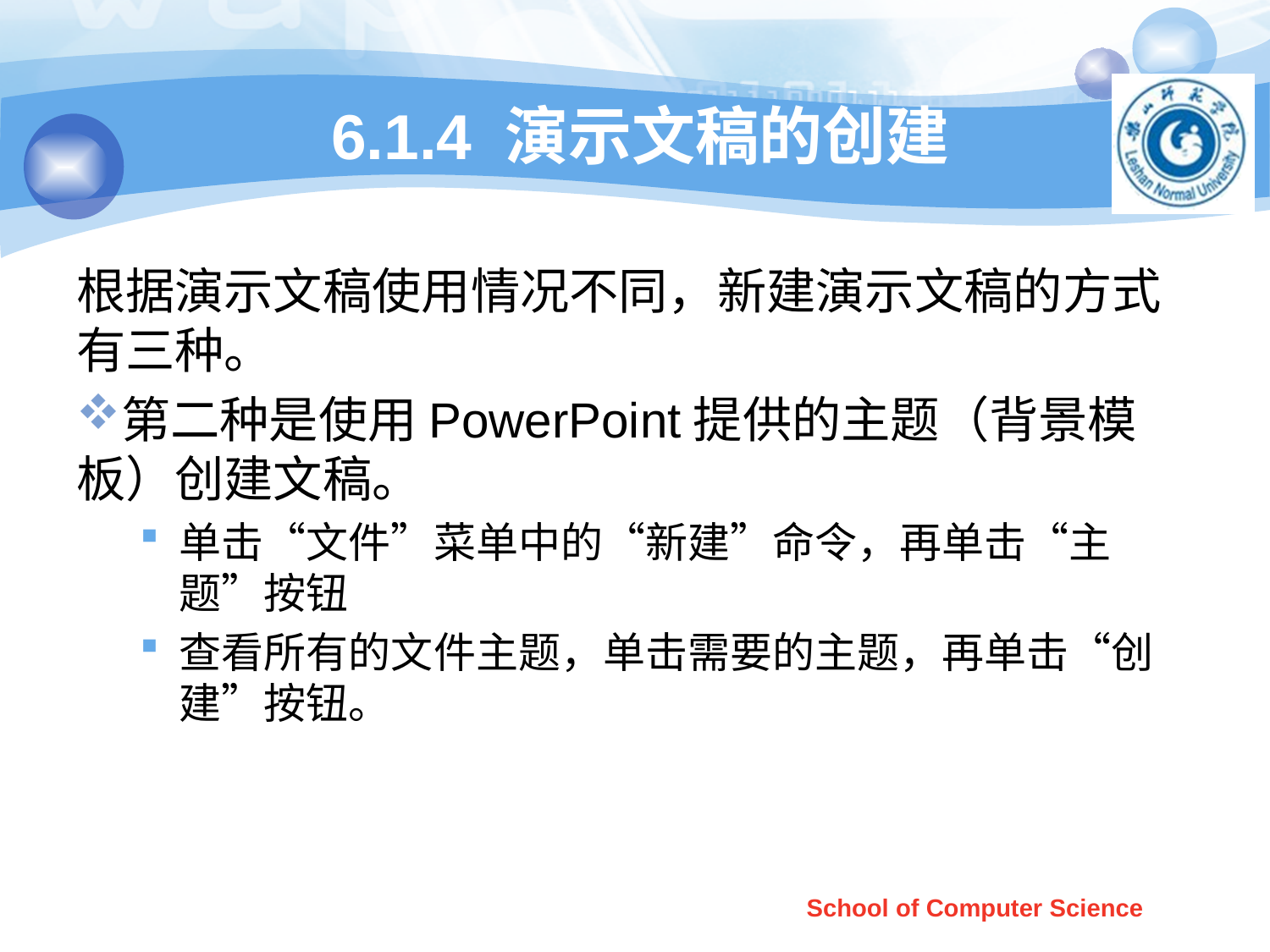

# 6.1.4 演示文稿的创建
根据演示文稿使用情况不同，新建演示文稿的方式有三种。
第二种是使用PowerPoint提供的主题（背景模板）创建文稿。
单击“文件”菜单中的“新建”命令，再单击“主题”按钮
查看所有的文件主题，单击需要的主题，再单击“创建”按钮。

School of Computer Science